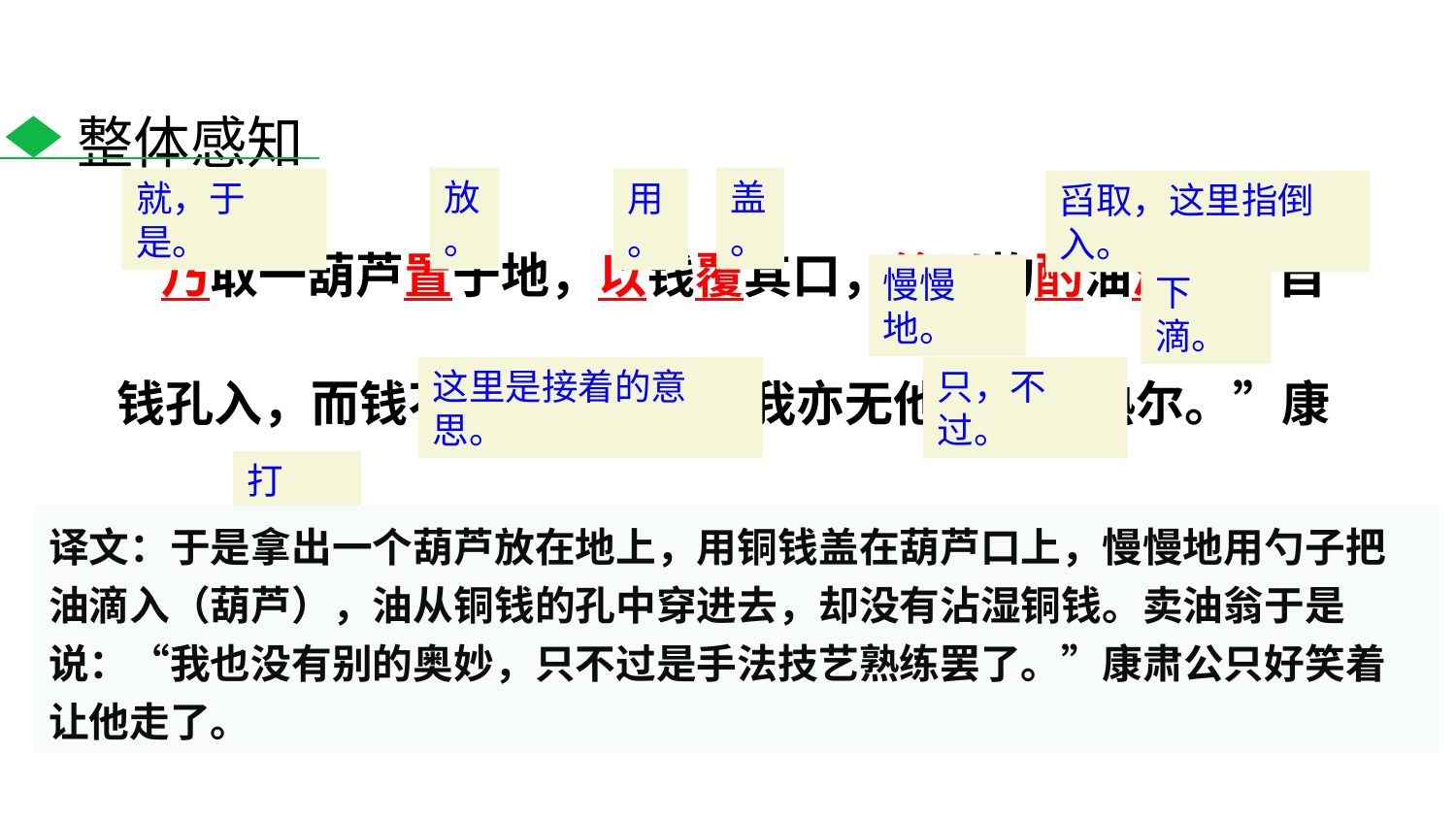

整体感知

放。
盖。
   乃取一葫芦置于地，以钱覆其口，徐以杓酌油沥之，自钱孔入，而钱不湿。因曰：“我亦无他，惟手熟尔。”康肃笑而遣之。
就，于是。
用。
舀取，这里指倒入。
慢慢地。
下滴。
这里是接着的意思。
只，不过。
打发。
译文：于是拿出一个葫芦放在地上，用铜钱盖在葫芦口上，慢慢地用勺子把油滴入（葫芦），油从铜钱的孔中穿进去，却没有沾湿铜钱。卖油翁于是说：“我也没有别的奥妙，只不过是手法技艺熟练罢了。”康肃公只好笑着让他走了。